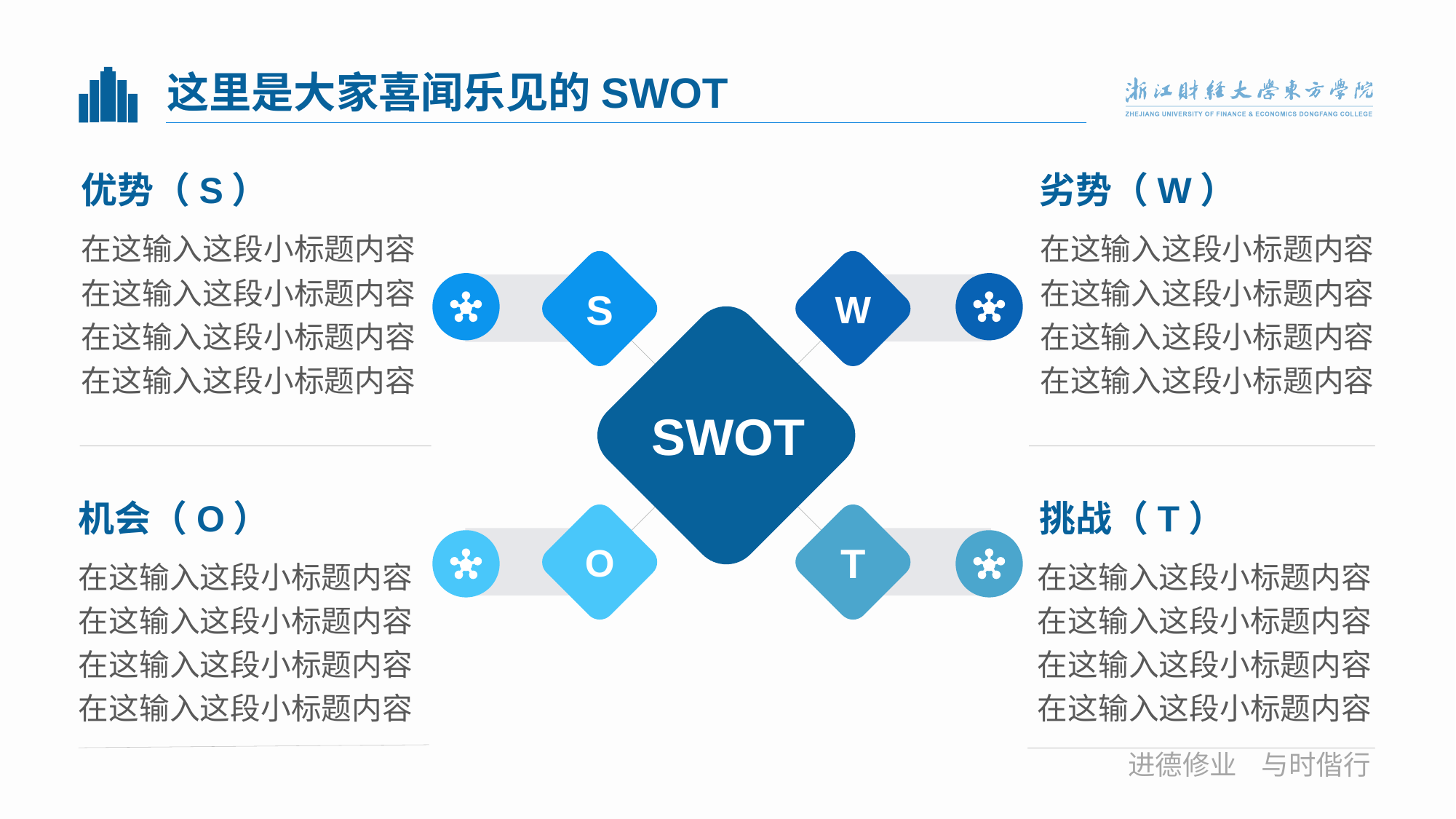

# 这里是大家喜闻乐见的SWOT
优势（S）
劣势（W）
在这输入这段小标题内容在这输入这段小标题内容在这输入这段小标题内容在这输入这段小标题内容
在这输入这段小标题内容在这输入这段小标题内容在这输入这段小标题内容在这输入这段小标题内容

S

W

SWOT

T

O

机会（O）
挑战（T）
在这输入这段小标题内容在这输入这段小标题内容在这输入这段小标题内容在这输入这段小标题内容
在这输入这段小标题内容在这输入这段小标题内容在这输入这段小标题内容在这输入这段小标题内容